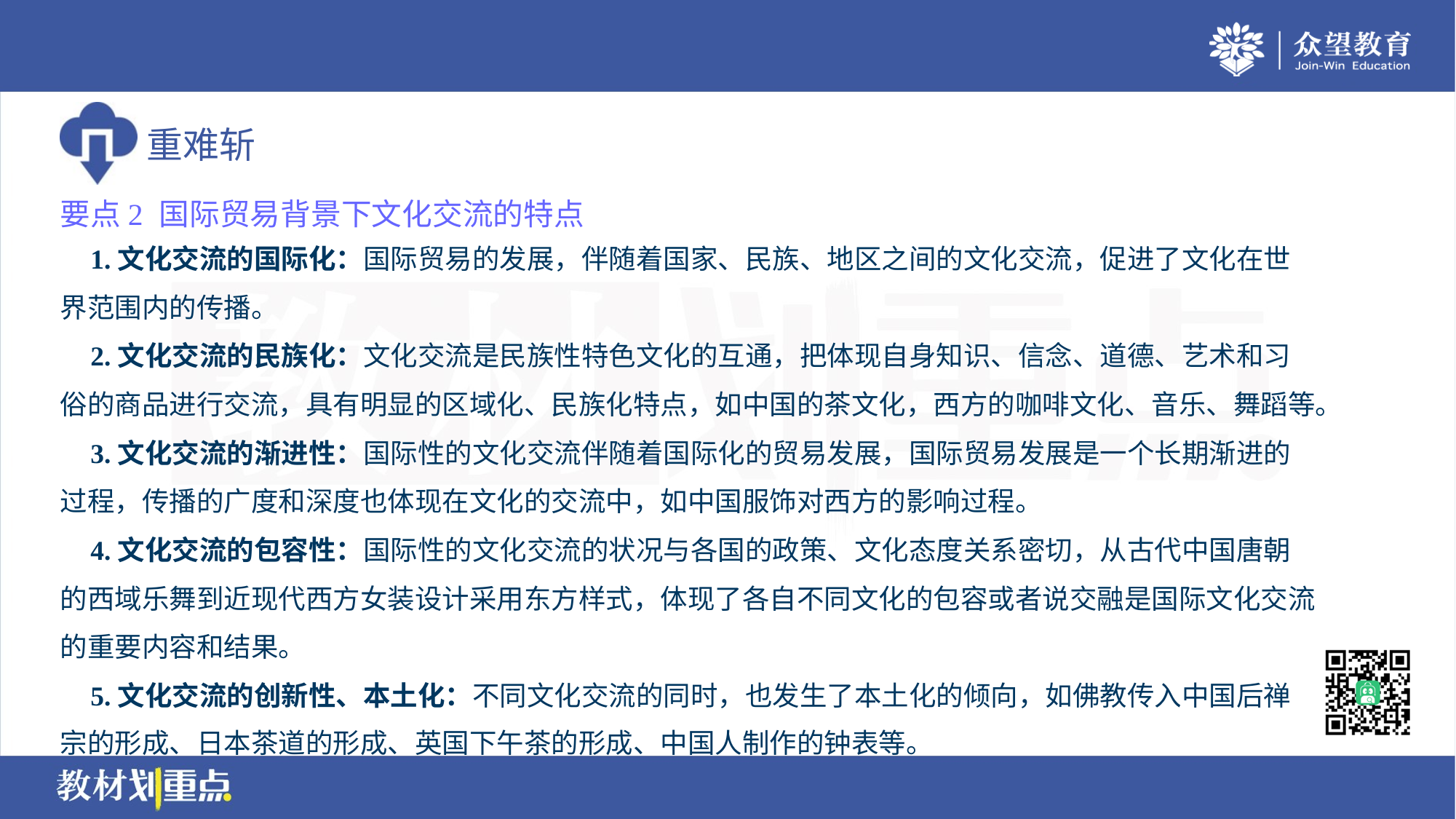

要点2 国际贸易背景下文化交流的特点
    1.文化交流的国际化：国际贸易的发展，伴随着国家、民族、地区之间的文化交流，促进了文化在世
界范围内的传播。
    2.文化交流的民族化：文化交流是民族性特色文化的互通，把体现自身知识、信念、道德、艺术和习
俗的商品进行交流，具有明显的区域化、民族化特点，如中国的茶文化，西方的咖啡文化、音乐、舞蹈等。
    3.文化交流的渐进性：国际性的文化交流伴随着国际化的贸易发展，国际贸易发展是一个长期渐进的
过程，传播的广度和深度也体现在文化的交流中，如中国服饰对西方的影响过程。
    4.文化交流的包容性：国际性的文化交流的状况与各国的政策、文化态度关系密切，从古代中国唐朝
的西域乐舞到近现代西方女装设计采用东方样式，体现了各自不同文化的包容或者说交融是国际文化交流
的重要内容和结果。
    5.文化交流的创新性、本土化：不同文化交流的同时，也发生了本土化的倾向，如佛教传入中国后禅
宗的形成、日本茶道的形成、英国下午茶的形成、中国人制作的钟表等。